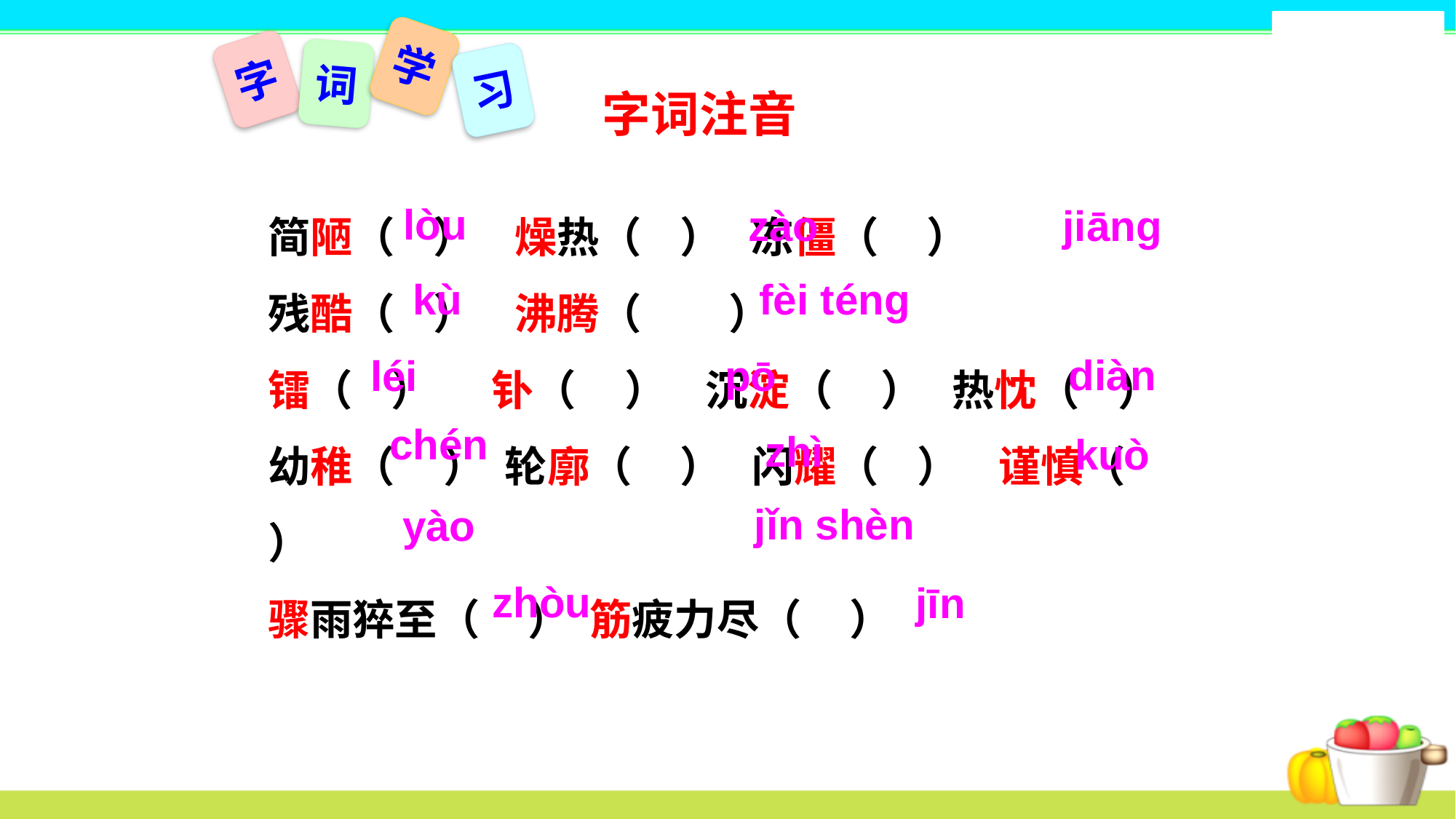

学
字
词
习
字词注音
https://www.ypppt.com/
简陋（    ）    燥热（    ）   冻僵（     ）
残酷（    ）    沸腾（         ）
镭（    ）      钋（     ）    沉淀（     ）   热忱（    ）    幼稚（     ）  轮廓（     ）   闪耀（    ）    谨慎（         ）
骤雨猝至（     ）  筋疲力尽（     ）
lòu
jiānɡ
zào
fèi ténɡ
kù
diàn
pō
léi
chén
zhì
kuò
jǐn shèn
yào
zhòu
jīn